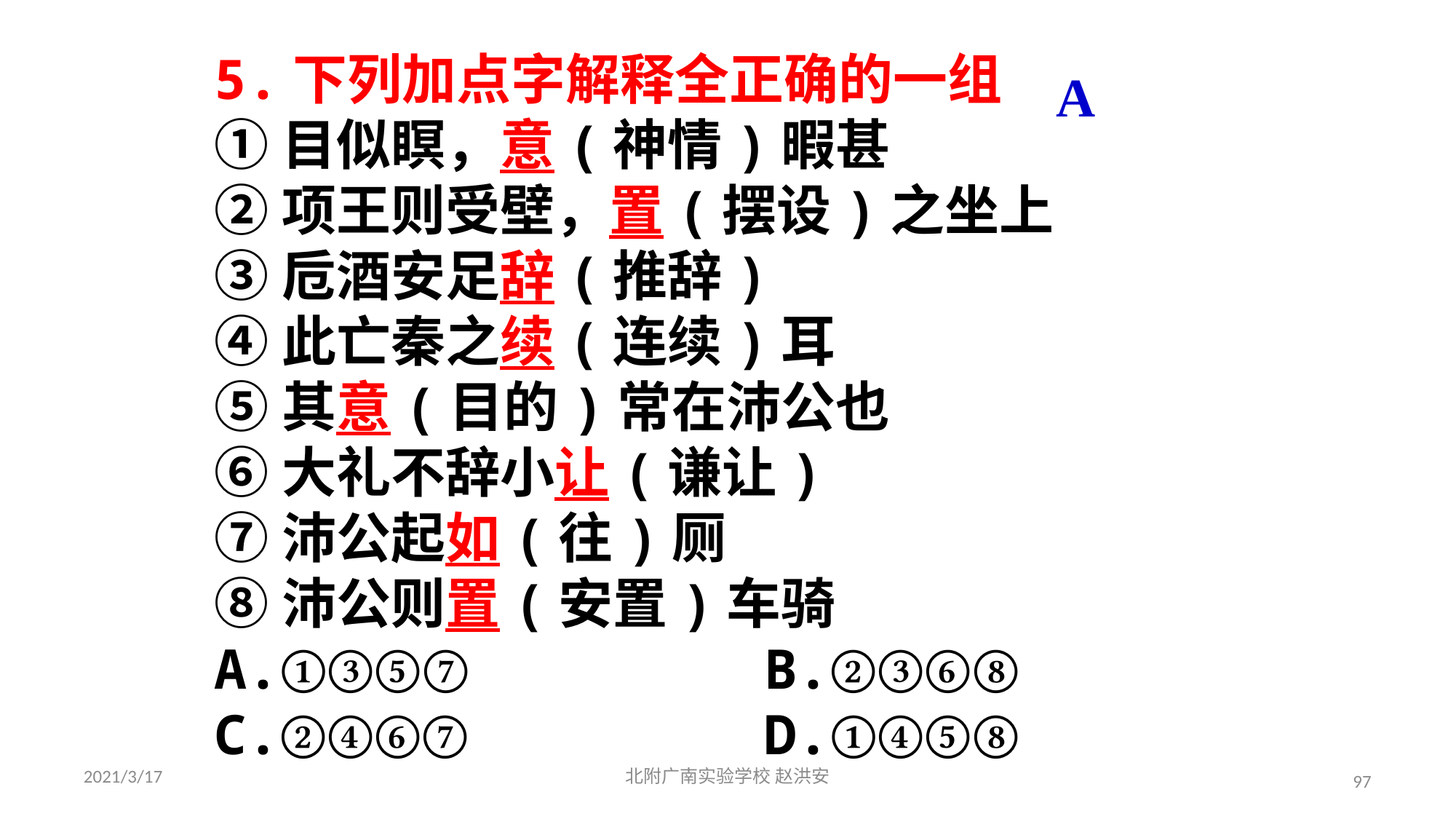

5.下列加点字解释全正确的一组
①目似瞑，意(神情)暇甚
②项王则受壁，置(摆设)之坐上
③卮酒安足辞(推辞)
④此亡秦之续(连续)耳
⑤其意(目的)常在沛公也
⑥大礼不辞小让(谦让)
⑦沛公起如(往)厕
⑧沛公则置(安置)车骑
A.①③⑤⑦         B.②③⑥⑧
C.②④⑥⑦         D.①④⑤⑧
A
2021/3/17
北附广南实验学校 赵洪安
97